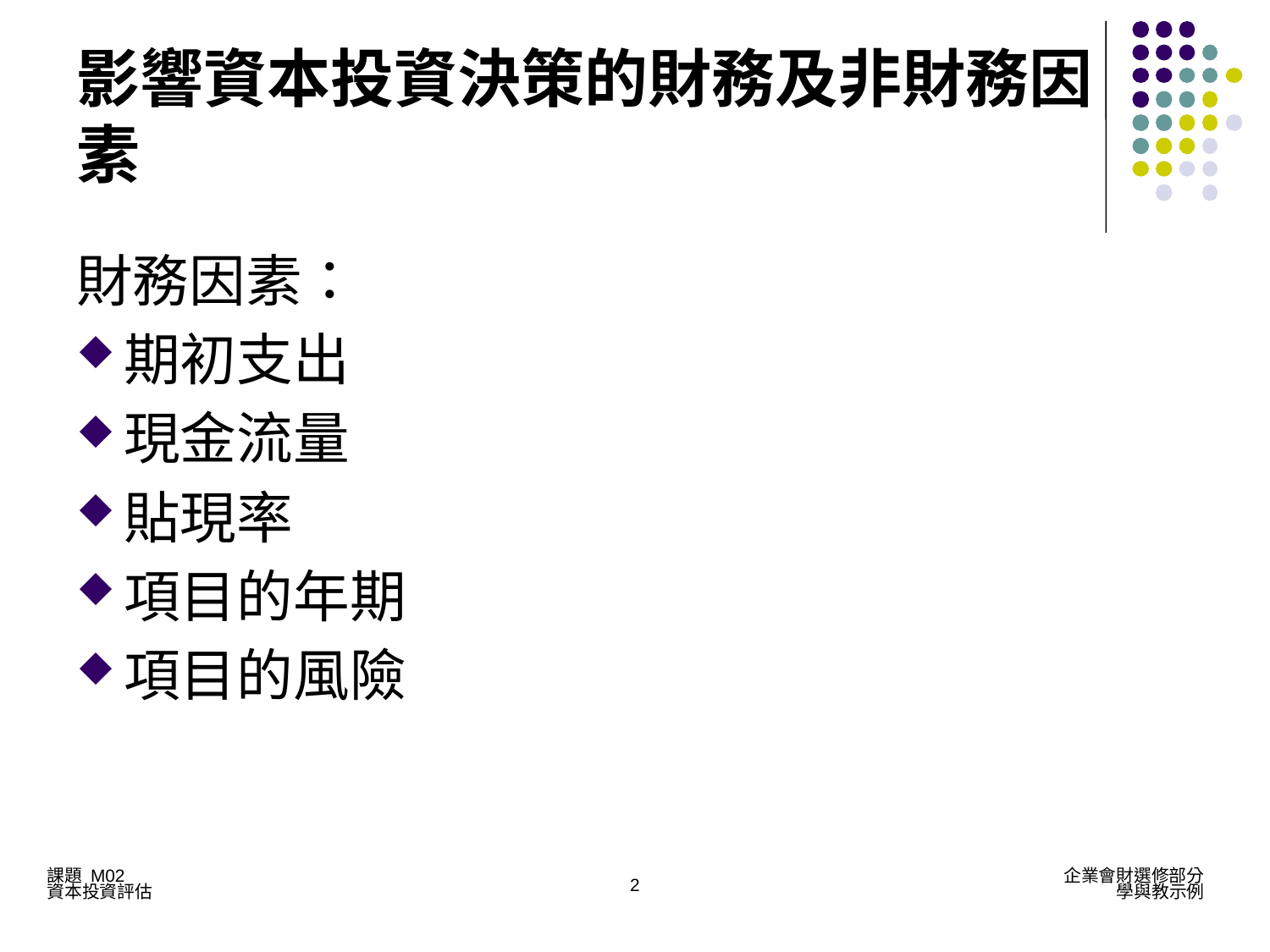

# 影響資本投資決策的財務及非財務因素
財務因素：
期初支出
現金流量
貼現率
項目的年期
項目的風險

2